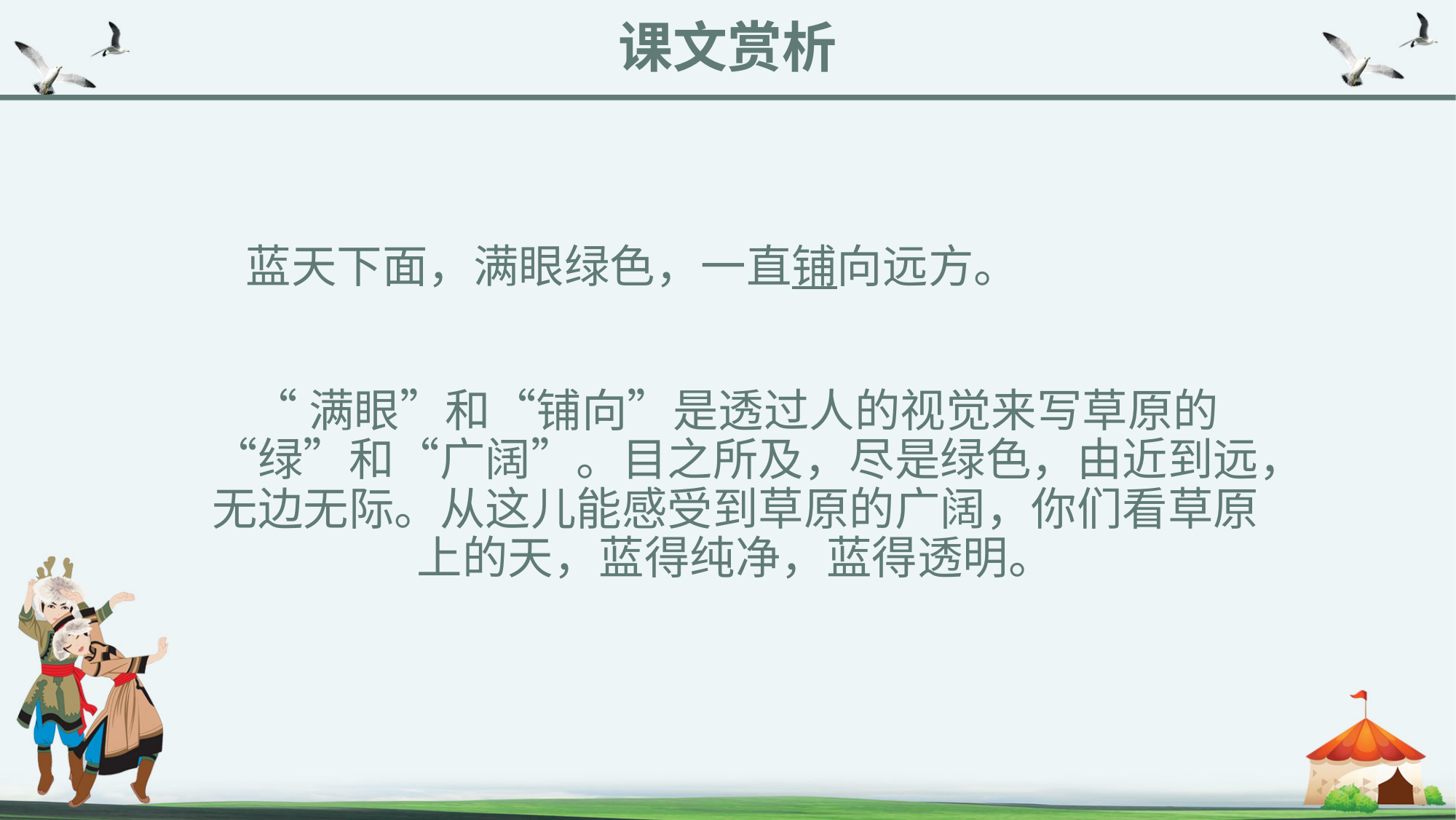

课文赏析

蓝天下面，满眼绿色，一直铺向远方。
“满眼”和“铺向”是透过人的视觉来写草原的“绿”和“广阔”。目之所及，尽是绿色，由近到远，无边无际。从这儿能感受到草原的广阔，你们看草原上的天，蓝得纯净，蓝得透明。